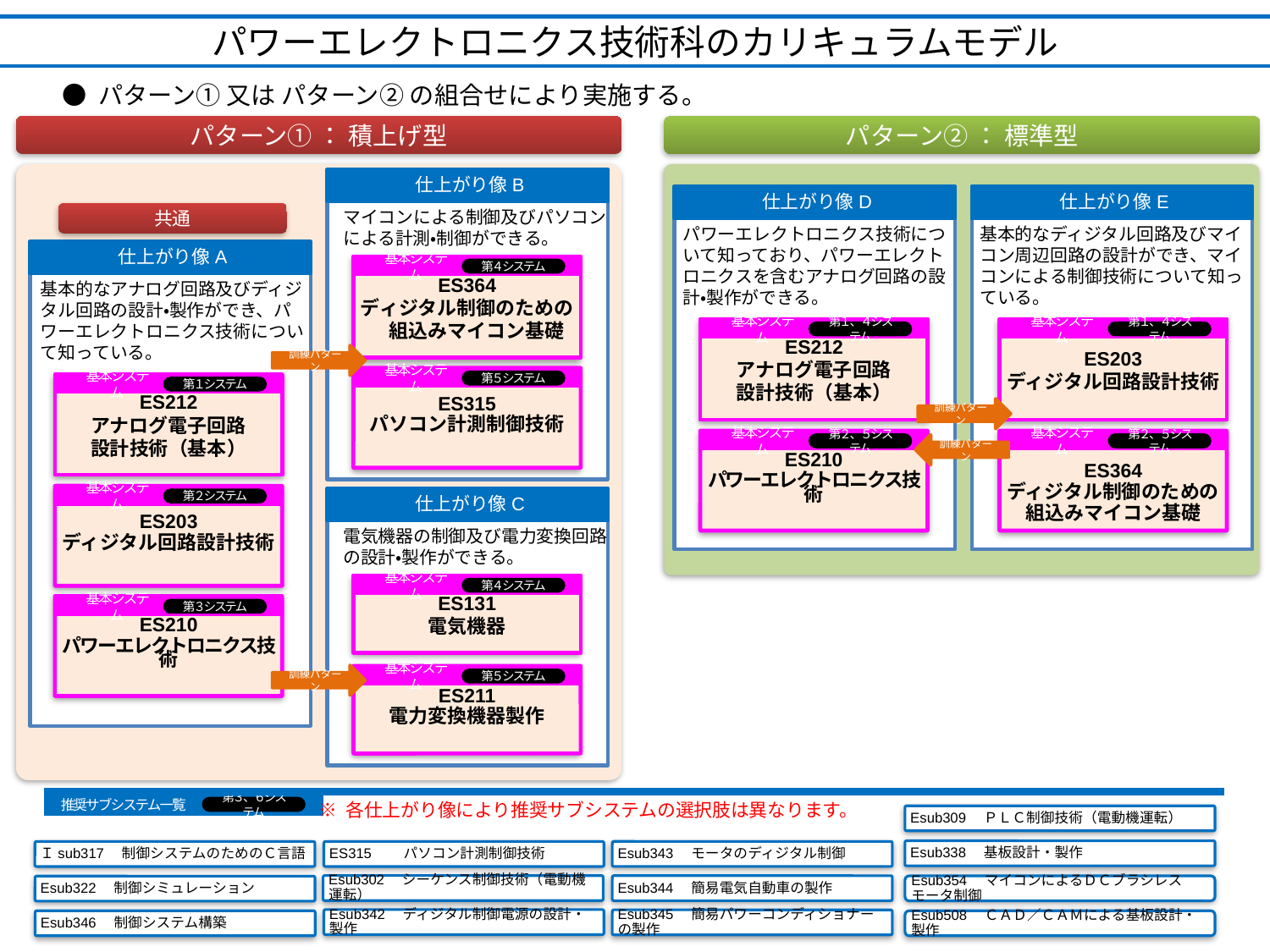

パワーエレクトロニクス技術科のカリキュラムモデル
● パターン① 又は パターン② の組合せにより実施する。
パターン① ： 積上げ型
パターン② ： 標準型

仕上がり像B

仕上がり像D

パワーエレクトロニクス技術について知っており、パワーエレクトロニクスを含むアナログ回路の設計・製作ができる。
仕上がり像E

基本的なディジタル回路及びマイコン周辺回路の設計ができ、マイコンによる制御技術について知っている。
マイコンによる制御及びパソコンによる計測・制御ができる。
共通
仕上がり像A

基本システム
ES364
ディジタル制御のための　組込みマイコン基礎
ES315
パソコン計測制御技術
第４システム

基本システム
第５システム
基本的なアナログ回路及びディジタル回路の設計・製作ができ、パワーエレクトロニクス技術について知っている。

基本システム
ES212
アナログ電子回路
設計技術（基本）
ES210
パワーエレクトロニクス技術
第１、４システム

基本システム
第２、５システム

基本システム
ES203
ディジタル回路設計技術

ES364
ディジタル制御のための
組込みマイコン基礎
第１、４システム

基本システム
第２、５システム
訓練パターン

基本システム
ES212
アナログ電子回路
設計技術（基本）
ES203
ディジタル回路設計技術
ES210
パワーエレクトロニクス技術
第１システム

基本システム
第２システム

基本システム
第３システム
訓練パターン
訓練パターン
仕上がり像C

電気機器の制御及び電力変換回路の設計・製作ができる。

基本システム
ES131
電気機器
第４システム
訓練パターン
ES211
電力変換機器製作

基本システム
第５システム

推奨サブシステム一覧
第３、６システム
※ 各仕上がり像により推奨サブシステムの選択肢は異なります。
Esub309　ＰＬＣ制御技術（電動機運転）
Esub338　基板設計・製作
Esub343　モータのディジタル制御
Ｉsub317　制御システムのためのＣ言語
ES315　　パソコン計測制御技術
Esub302　シーケンス制御技術（電動機運転）
Esub344　簡易電気自動車の製作
Esub354　マイコンによるＤＣブラシレスモータ制御
Esub322　制御シミュレーション
Esub342　ディジタル制御電源の設計・製作
Esub345　簡易パワーコンディショナーの製作
Esub346　制御システム構築
Esub508　ＣＡＤ／ＣＡＭによる基板設計・製作